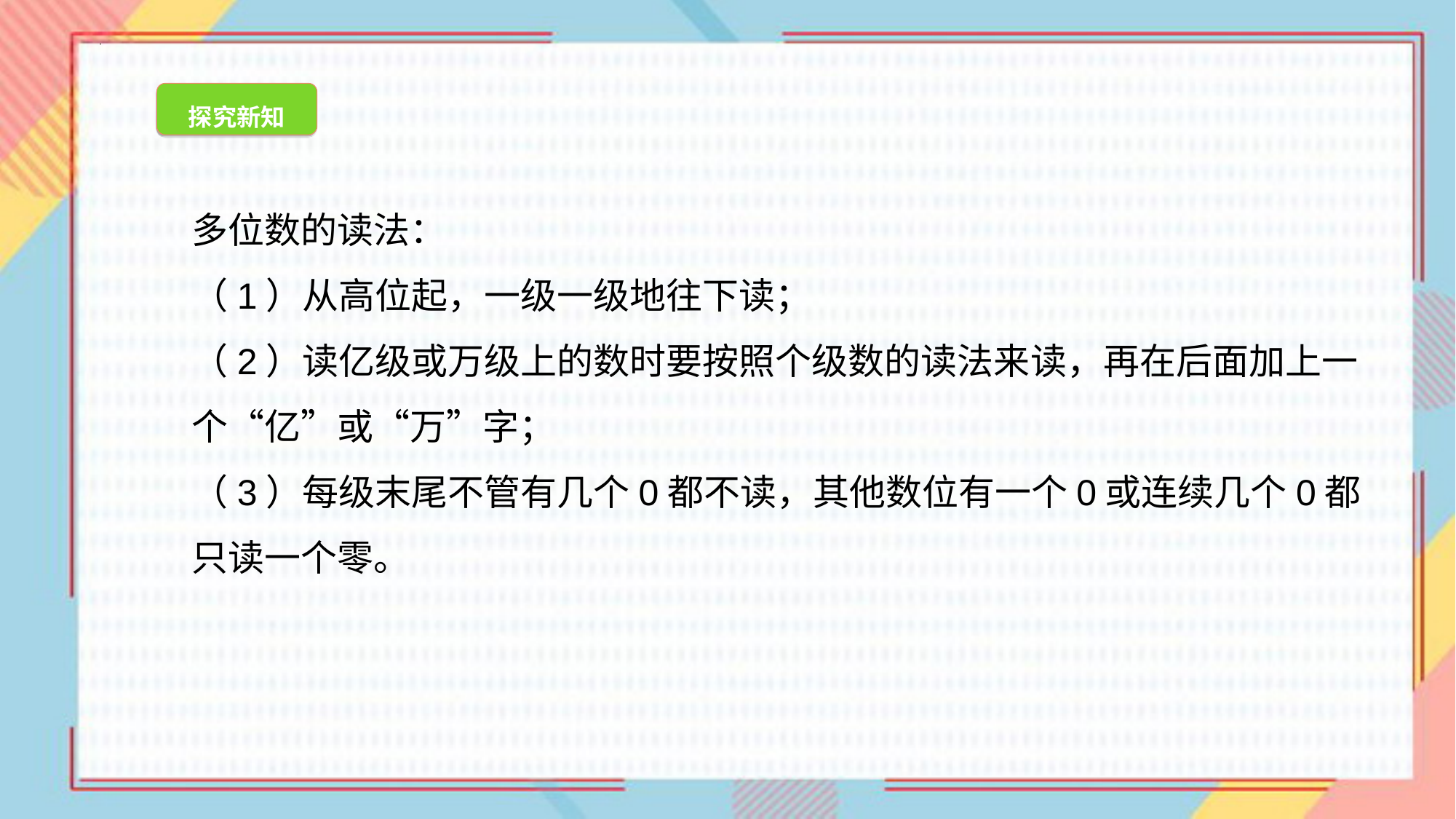

探究新知
多位数的读法：
（1）从高位起，一级一级地往下读；
（2）读亿级或万级上的数时要按照个级数的读法来读，再在后面加上一个“亿”或“万”字；
（3）每级末尾不管有几个0都不读，其他数位有一个0或连续几个0都只读一个零。